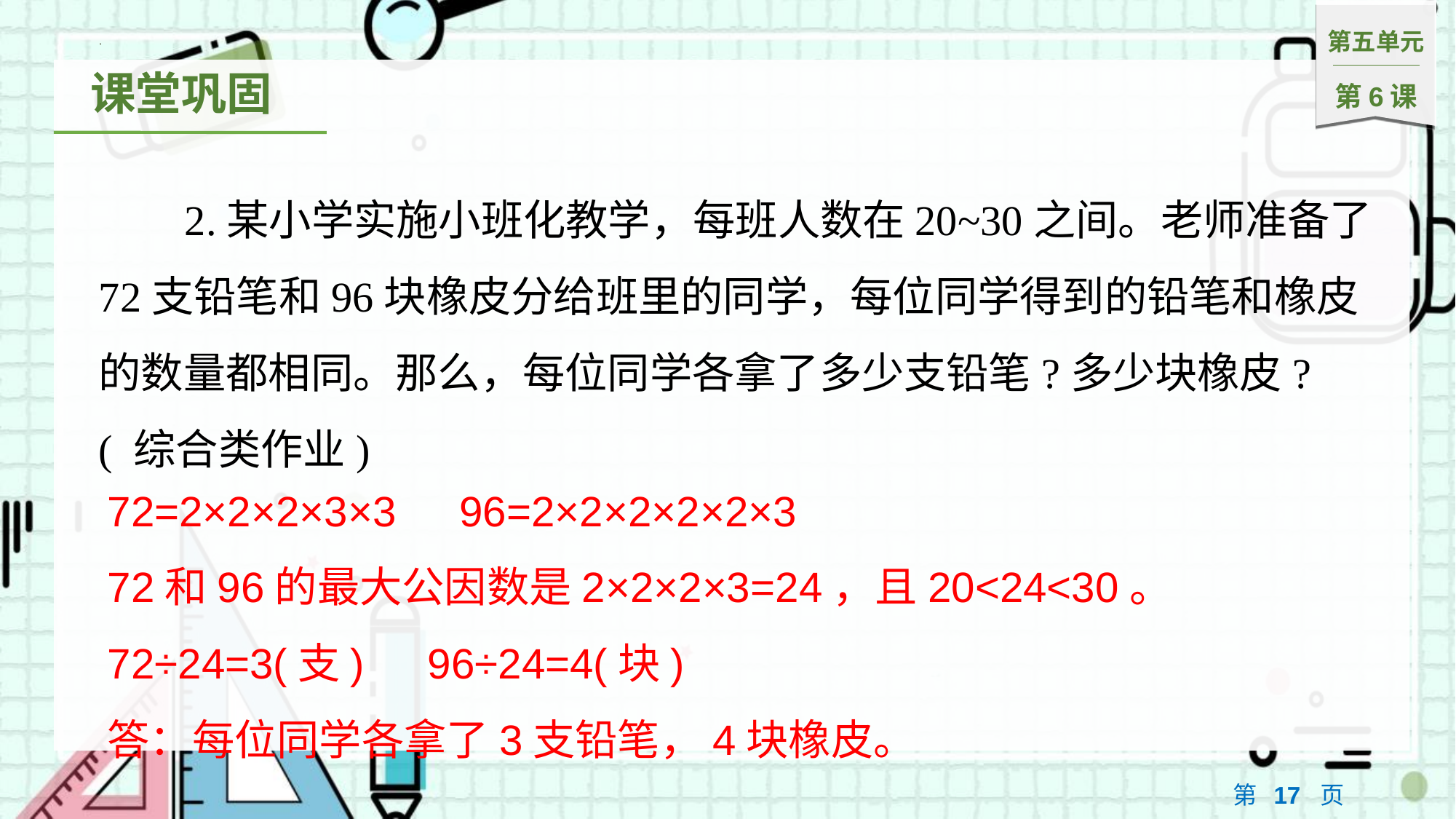

2.某小学实施小班化教学，每班人数在20~30之间。老师准备了72支铅笔和96块橡皮分给班里的同学，每位同学得到的铅笔和橡皮的数量都相同。那么，每位同学各拿了多少支铅笔?多少块橡皮?( 综合类作业)
72=2×2×2×3×3　96=2×2×2×2×2×3
72和96的最大公因数是2×2×2×3=24，且20<24<30。
72÷24=3(支)　96÷24=4(块)
答：每位同学各拿了3支铅笔，4块橡皮。